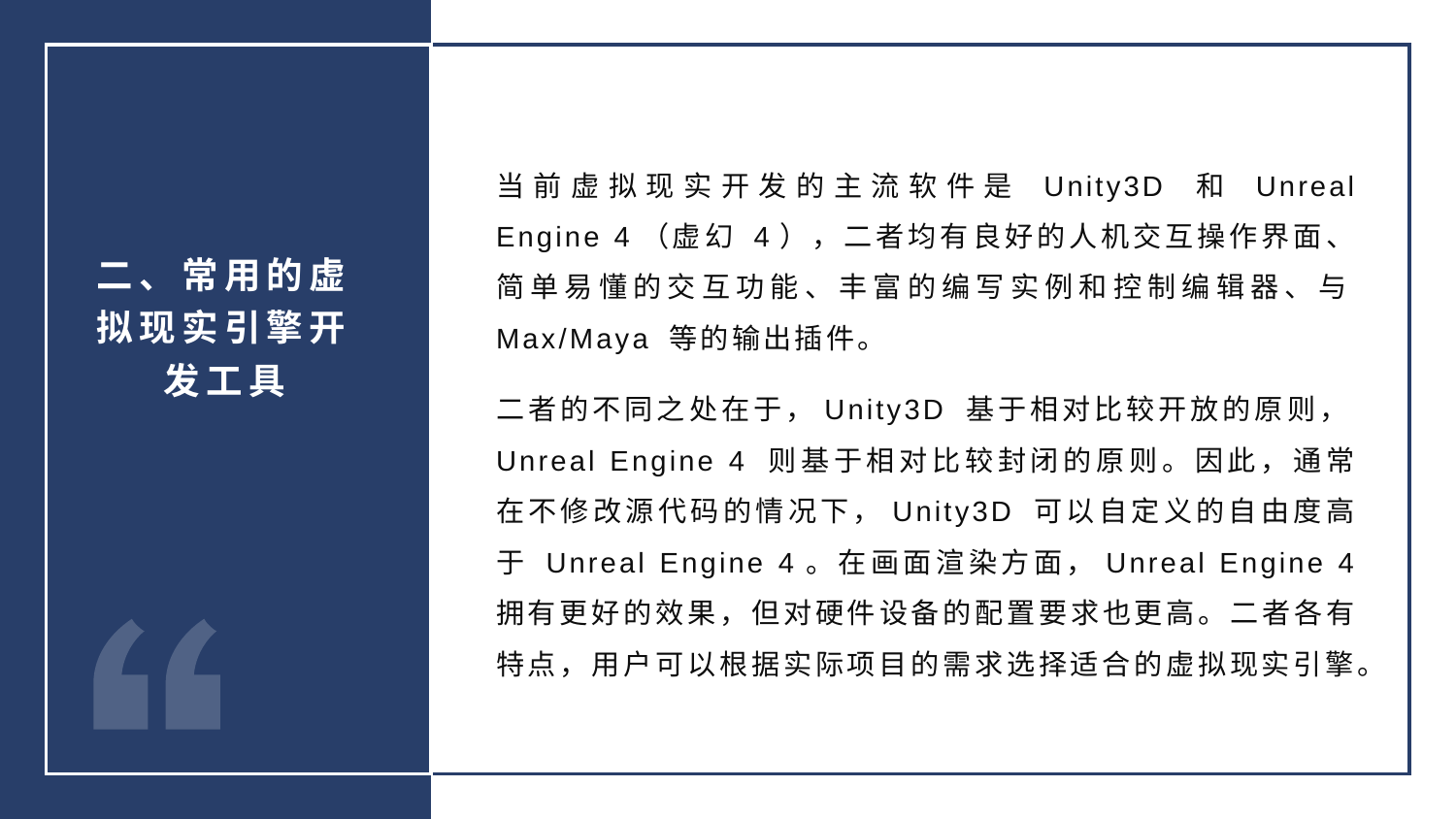

当前虚拟现实开发的主流软件是 Unity3D 和 Unreal Engine 4（虚幻 4），二者均有良好的人机交互操作界面、简单易懂的交互功能、丰富的编写实例和控制编辑器、与Max/Maya 等的输出插件。
二者的不同之处在于，Unity3D 基于相对比较开放的原则，Unreal Engine 4 则基于相对比较封闭的原则。因此，通常在不修改源代码的情况下，Unity3D 可以自定义的自由度高于 Unreal Engine 4。在画面渲染方面，Unreal Engine 4 拥有更好的效果，但对硬件设备的配置要求也更高。二者各有特点，用户可以根据实际项目的需求选择适合的虚拟现实引擎。
二、常用的虚拟现实引擎开发工具